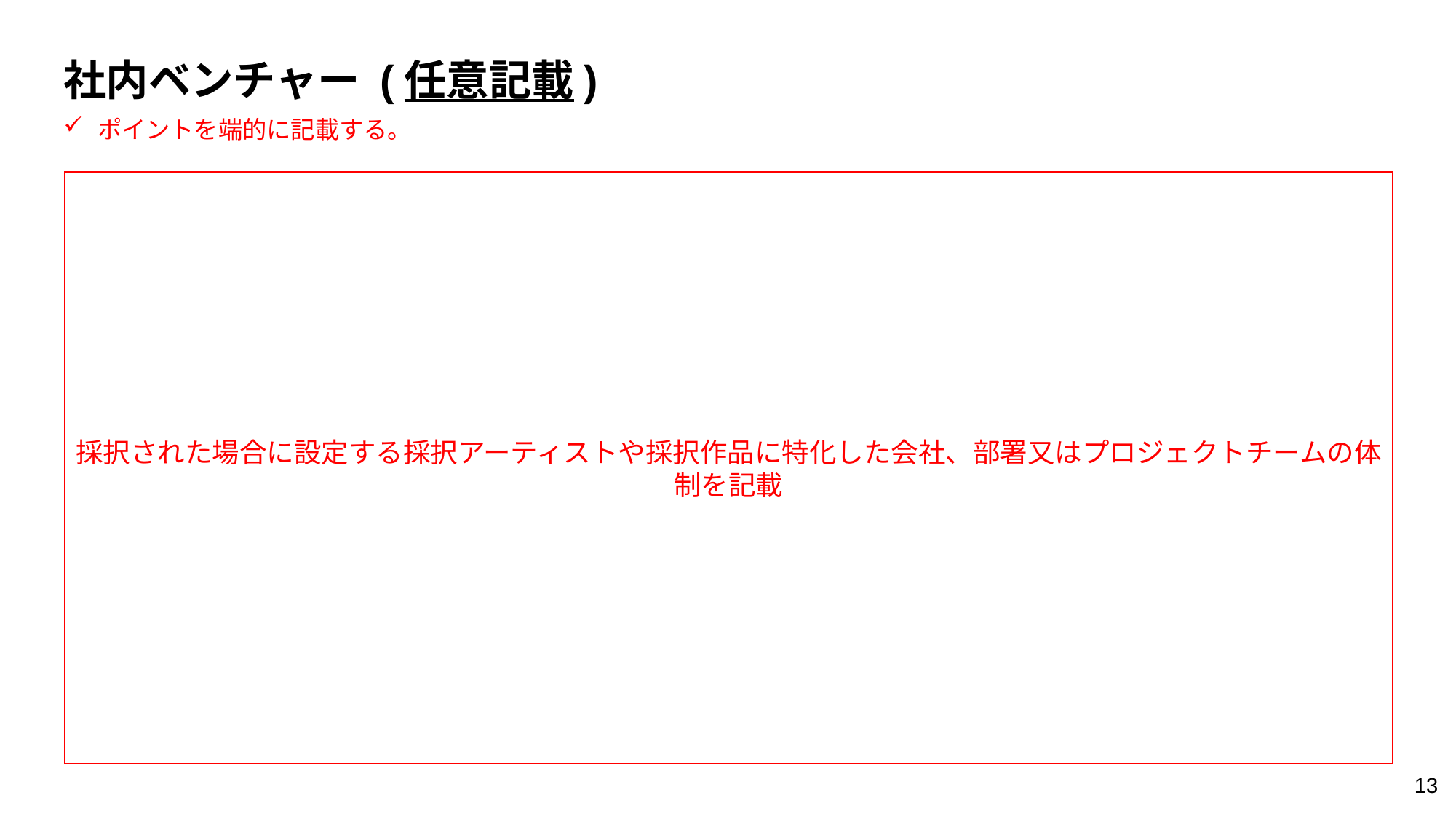

# 社内ベンチャー (任意記載)
ポイントを端的に記載する。
採択された場合に設定する採択アーティストや採択作品に特化した会社、部署又はプロジェクトチームの体制を記載
13